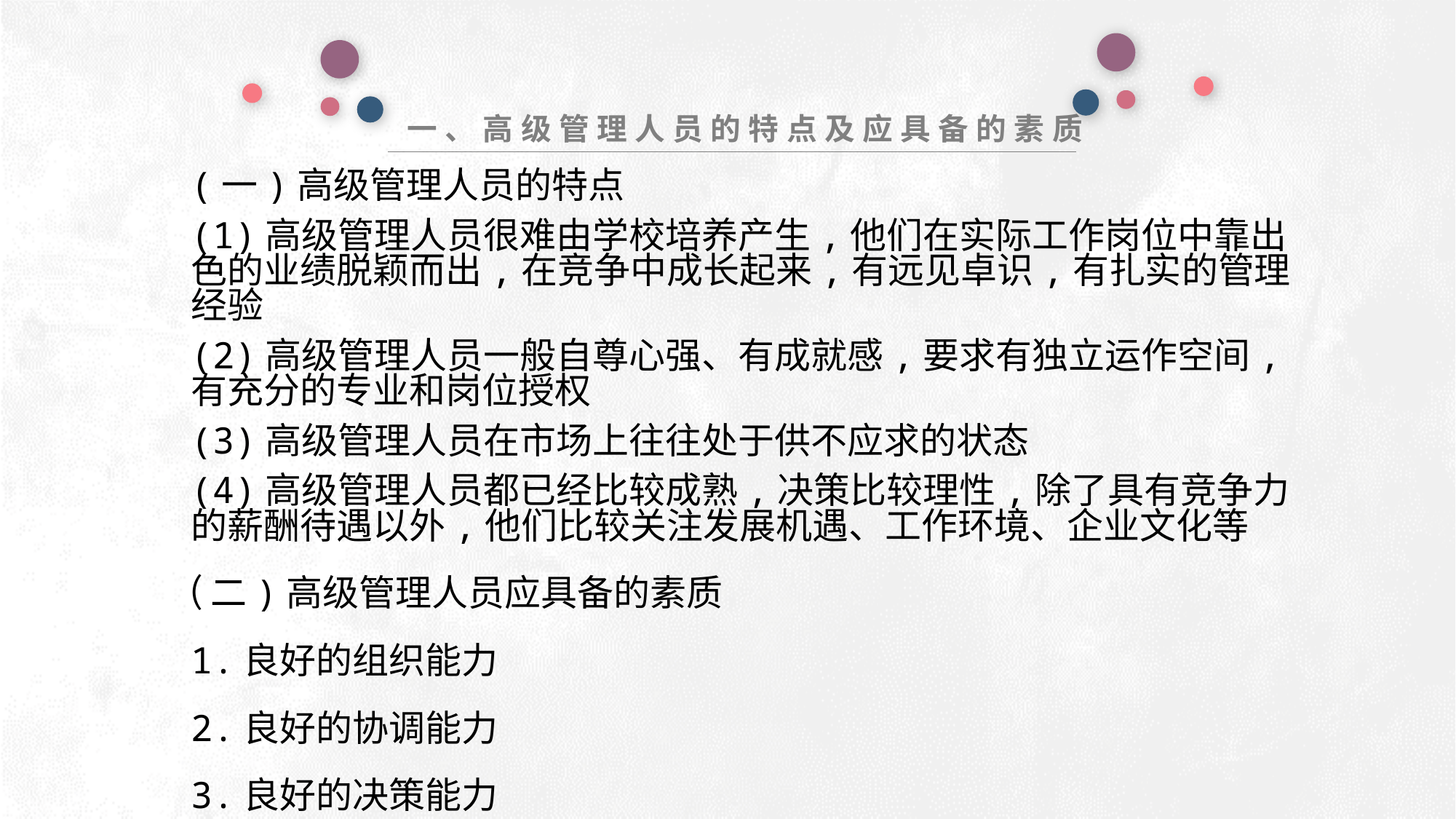

一、高级管理人员的特点及应具备的素质
(一)高级管理人员的特点
(1)高级管理人员很难由学校培养产生,他们在实际工作岗位中靠出色的业绩脱颖而出,在竞争中成长起来,有远见卓识,有扎实的管理经验
(2)高级管理人员一般自尊心强、有成就感,要求有独立运作空间,有充分的专业和岗位授权
(3)高级管理人员在市场上往往处于供不应求的状态
(4)高级管理人员都已经比较成熟,决策比较理性,除了具有竞争力的薪酬待遇以外,他们比较关注发展机遇、工作环境、企业文化等
(二)高级管理人员应具备的素质
1.良好的组织能力
2.良好的协调能力
3.良好的决策能力
e7d195523061f1c0deeec63e560781cfd59afb0ea006f2a87ABB68BF51EA6619813959095094C18C62A12F549504892A4AAA8C1554C6663626E05CA27F281A14E6983772AFC3FB97135759321DEA3D70CCCB10945EC5A0322096E752803368C2184698845E3CCD6DB7F651295A8E4F3FDC19EA64A2B4A4AC1434B55AAE41CF0BF61B375C23F3039959E085EE760725AA